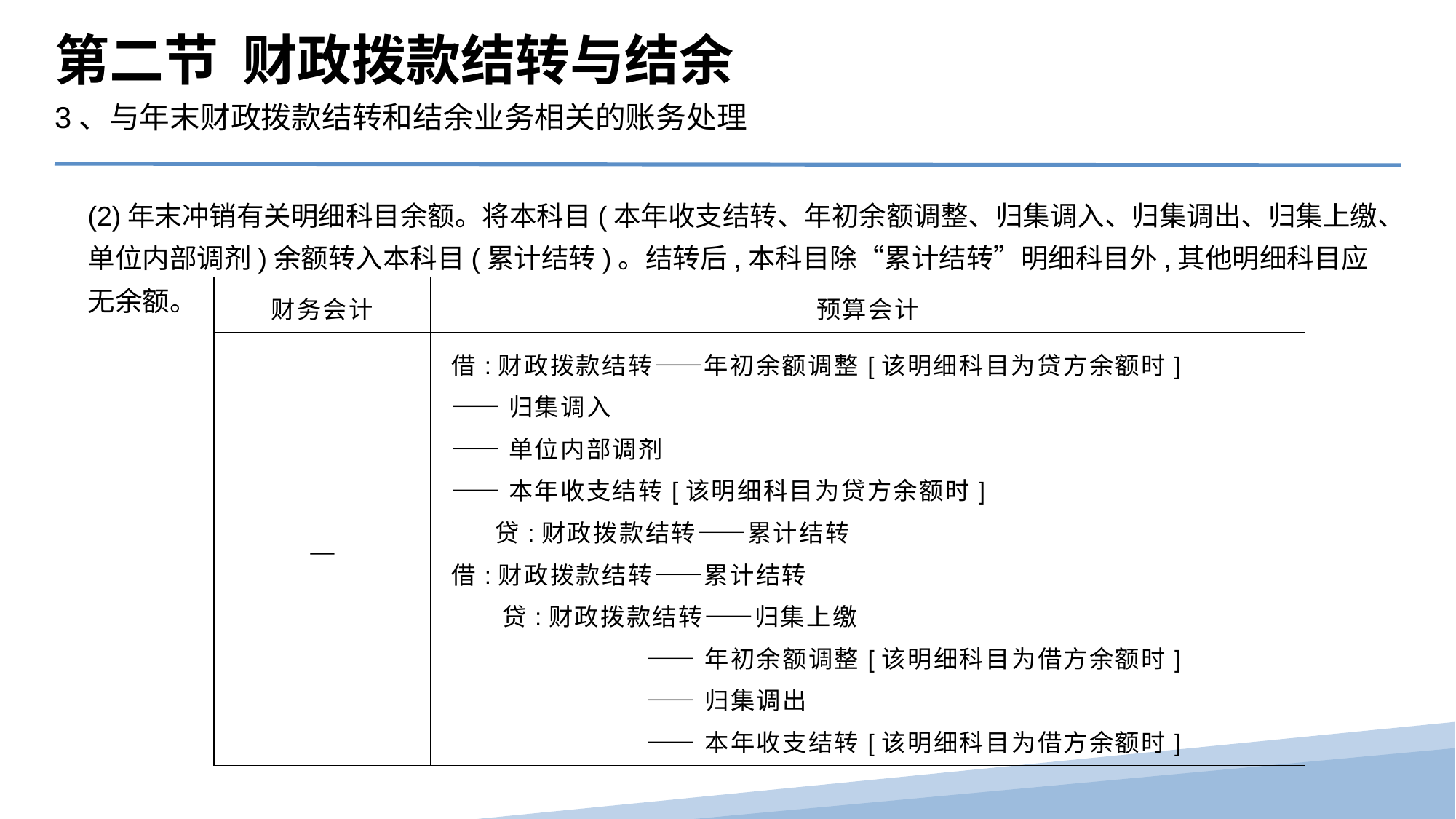

第二节  财政拨款结转与结余
3、与年末财政拨款结转和结余业务相关的账务处理
(2)年末冲销有关明细科目余额。将本科目(本年收支结转、年初余额调整、归集调入、归集调出、归集上缴、单位内部调剂)余额转入本科目(累计结转)。结转后,本科目除“累计结转”明细科目外,其他明细科目应无余额。
| 财务会计 | 预算会计 |
| --- | --- |
| — | 借:财政拨款结转——年初余额调整[该明细科目为贷方余额时] ——归集调入 ——单位内部调剂 ——本年收支结转[该明细科目为贷方余额时] 贷:财政拨款结转——累计结转 借:财政拨款结转——累计结转 贷:财政拨款结转——归集上缴 ——年初余额调整[该明细科目为借方余额时] ——归集调出 ——本年收支结转[该明细科目为借方余额时] |